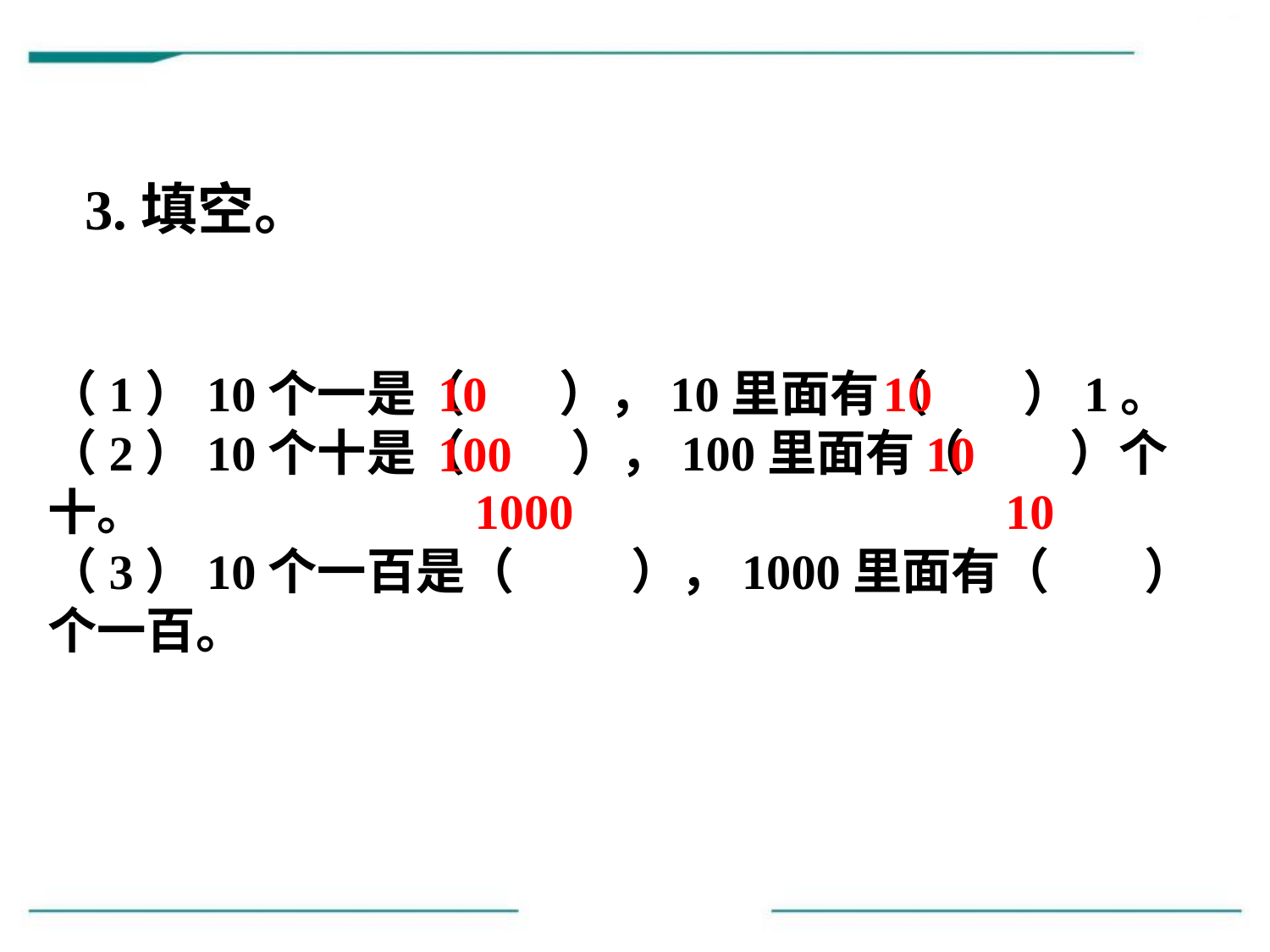

3.填空。
（1）10个一是（   　 ），10里面有（   　 ）1。
（2）10个十是（   　  ），100里面有（    　 ）个十。
（3）10个一百是（    　  ），1000里面有（  　  ）个一百。

10
10
100
10
1000
10